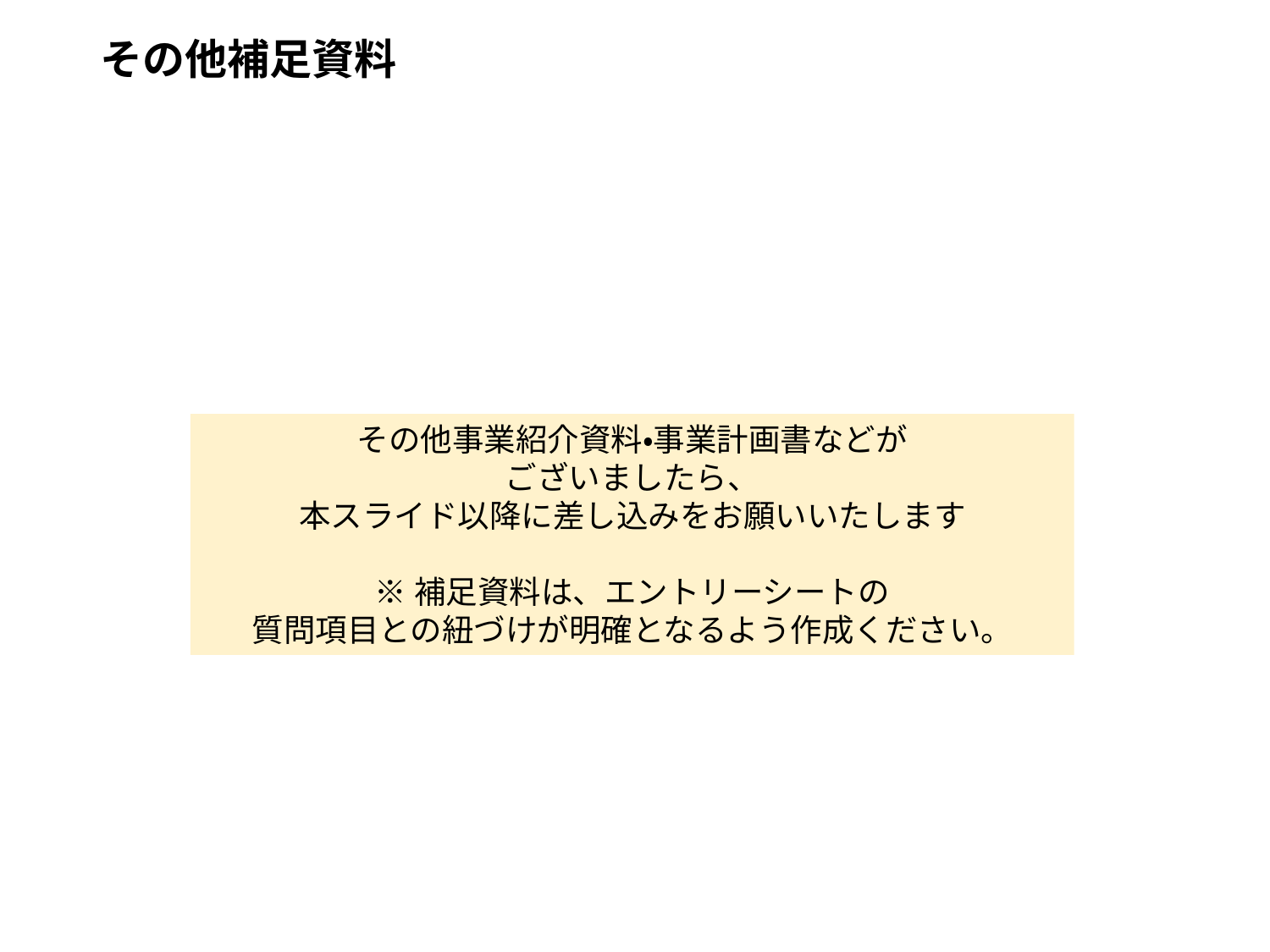

# その他補足資料
その他事業紹介資料・事業計画書などが
ございましたら、
本スライド以降に差し込みをお願いいたします

※補足資料は、エントリーシートの
質問項目との紐づけが明確となるよう作成ください。